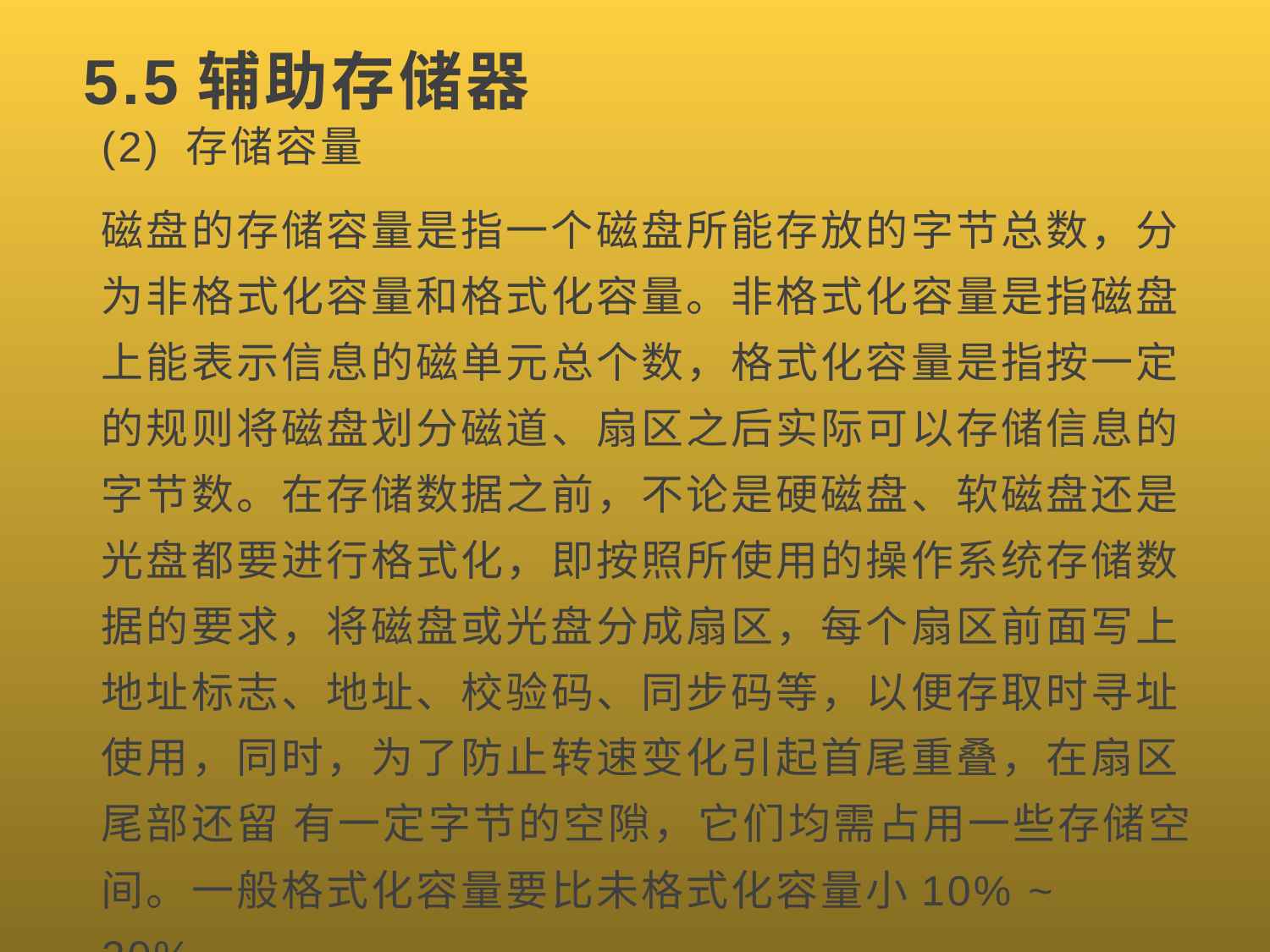

# 5.5辅助存储器

(2) 存储容量
磁盘的存储容量是指一个磁盘所能存放的字节总数，分为非格式化容量和格式化容量。非格式化容量是指磁盘上能表示信息的磁单元总个数，格式化容量是指按一定的规则将磁盘划分磁道、扇区之后实际可以存储信息的字节数。在存储数据之前，不论是硬磁盘、软磁盘还是光盘都要进行格式化，即按照所使用的操作系统存储数据的要求，将磁盘或光盘分成扇区，每个扇区前面写上地址标志、地址、校验码、同步码等，以便存取时寻址使用，同时，为了防止转速变化引起首尾重叠，在扇区尾部还留 有一定字节的空隙，它们均需占用一些存储空间。一般格式化容量要比未格式化容量小10% ~ 20%。
一个磁盘存储容量为：磁盘容量 = 柱面数× 磁头数(表示盘面数) × 扇区数（表示每条磁道有几个扇区）× 扇区大小(存储基本单元，大小一般为512B或4KB)；也可以表示为：存储容量=记录面数×每面磁道数×磁道容量。